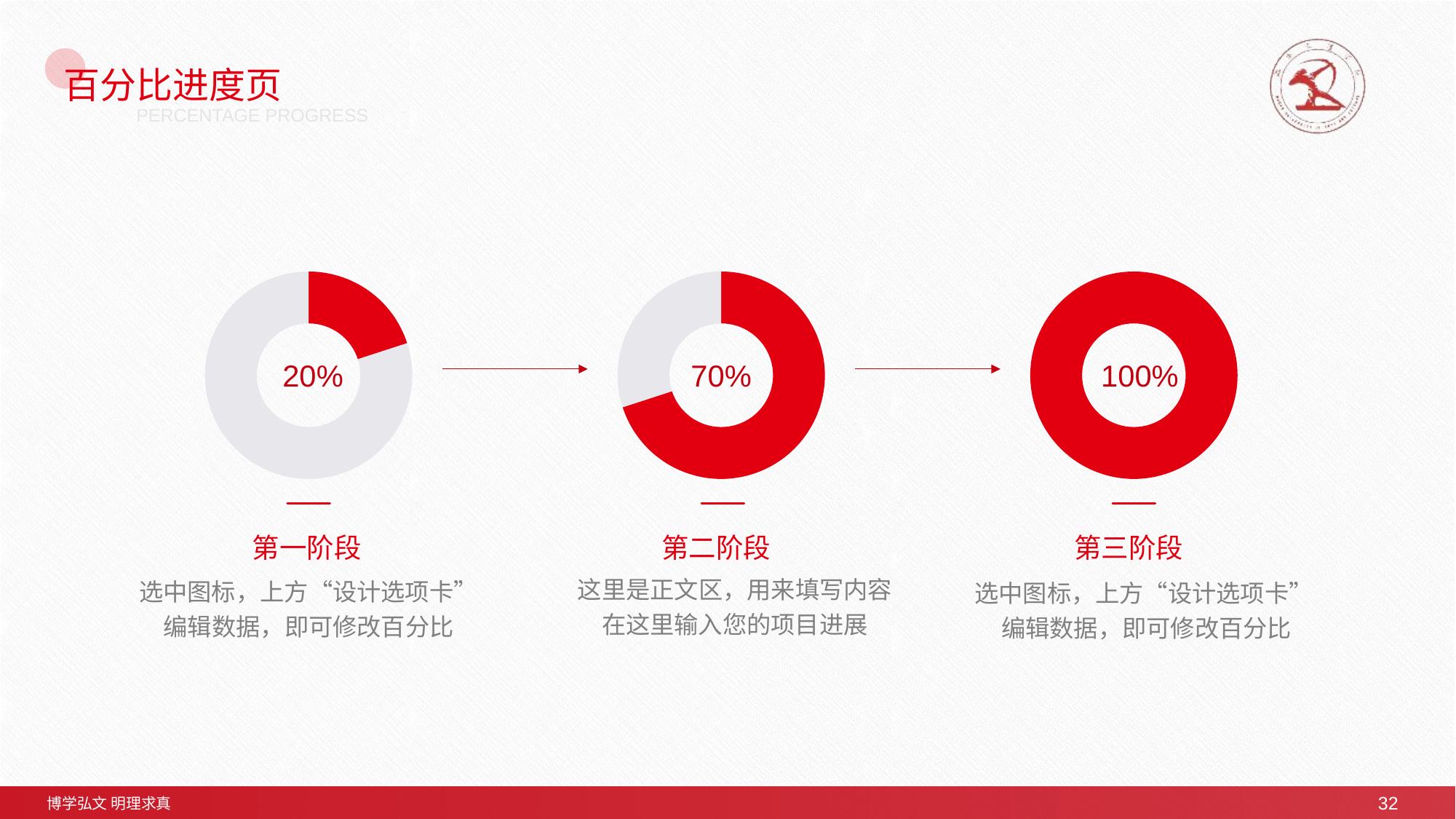

# 百分比进度页
PERCENTAGE PROGRESS

### Chart

| Category | 占比 |
|---|---|
| 红色 | 2.0 |
| 灰色 | 8.0 |
20%

### Chart

| Category | 占比 |
|---|---|
| 红色 | 7.0 |
| 第四季度 | 3.0 |

### Chart

| Category | 占比 |
|---|---|
| 红色 | 7.0 |
| 灰色 | 0.0 |
100%
70%
第一阶段
第二阶段
第三阶段
这里是正文区，用来填写内容
在这里输入您的项目进展
选中图标，上方“设计选项卡”
编辑数据，即可修改百分比
选中图标，上方“设计选项卡”
编辑数据，即可修改百分比